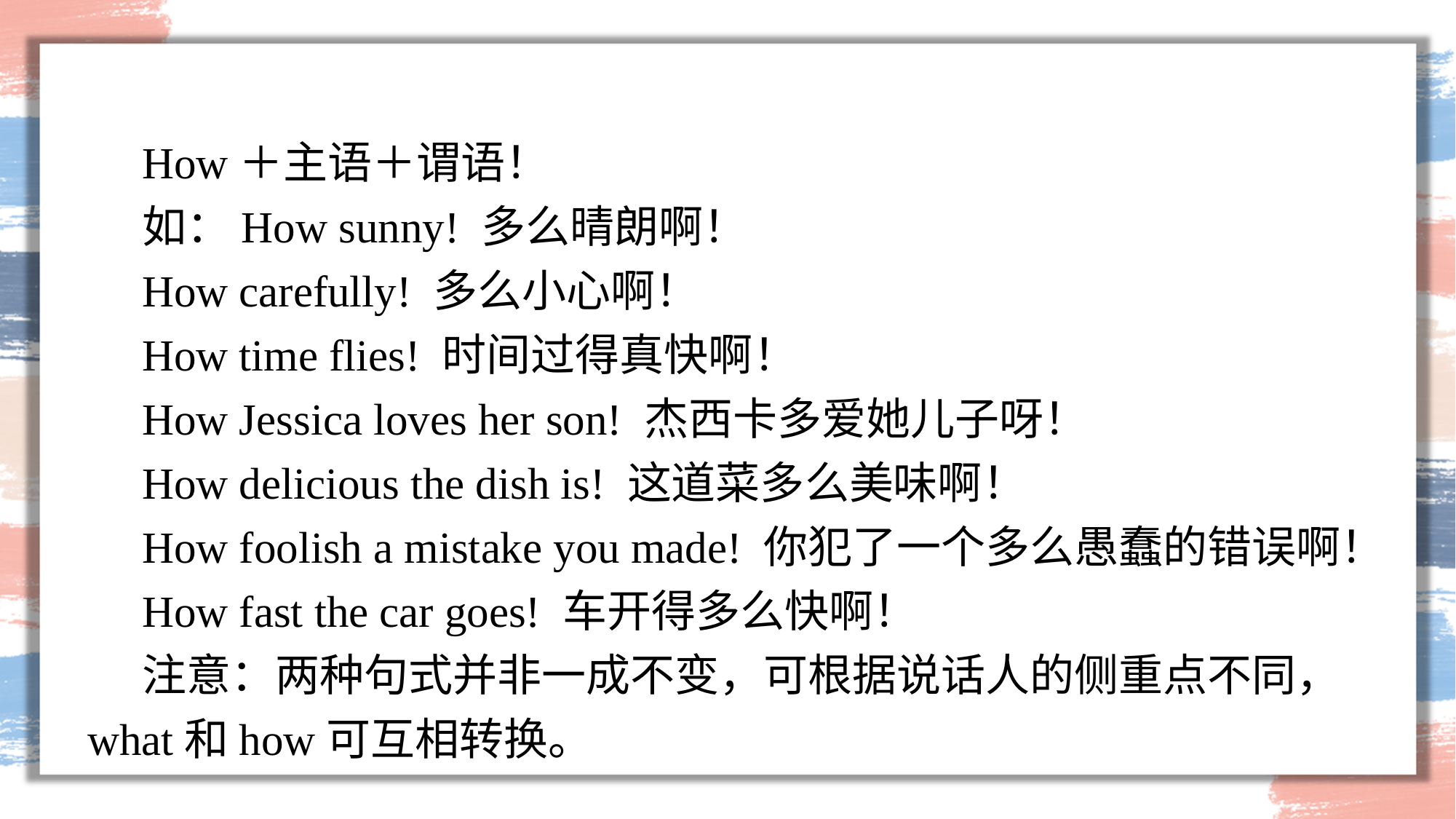

How＋主语＋谓语！
如：How sunny! 多么晴朗啊！
How carefully! 多么小心啊！
How time flies! 时间过得真快啊！
How Jessica loves her son! 杰西卡多爱她儿子呀！
How delicious the dish is! 这道菜多么美味啊！
How foolish a mistake you made! 你犯了一个多么愚蠢的错误啊！
How fast the car goes! 车开得多么快啊！
注意：两种句式并非一成不变，可根据说话人的侧重点不同，what和how可互相转换。